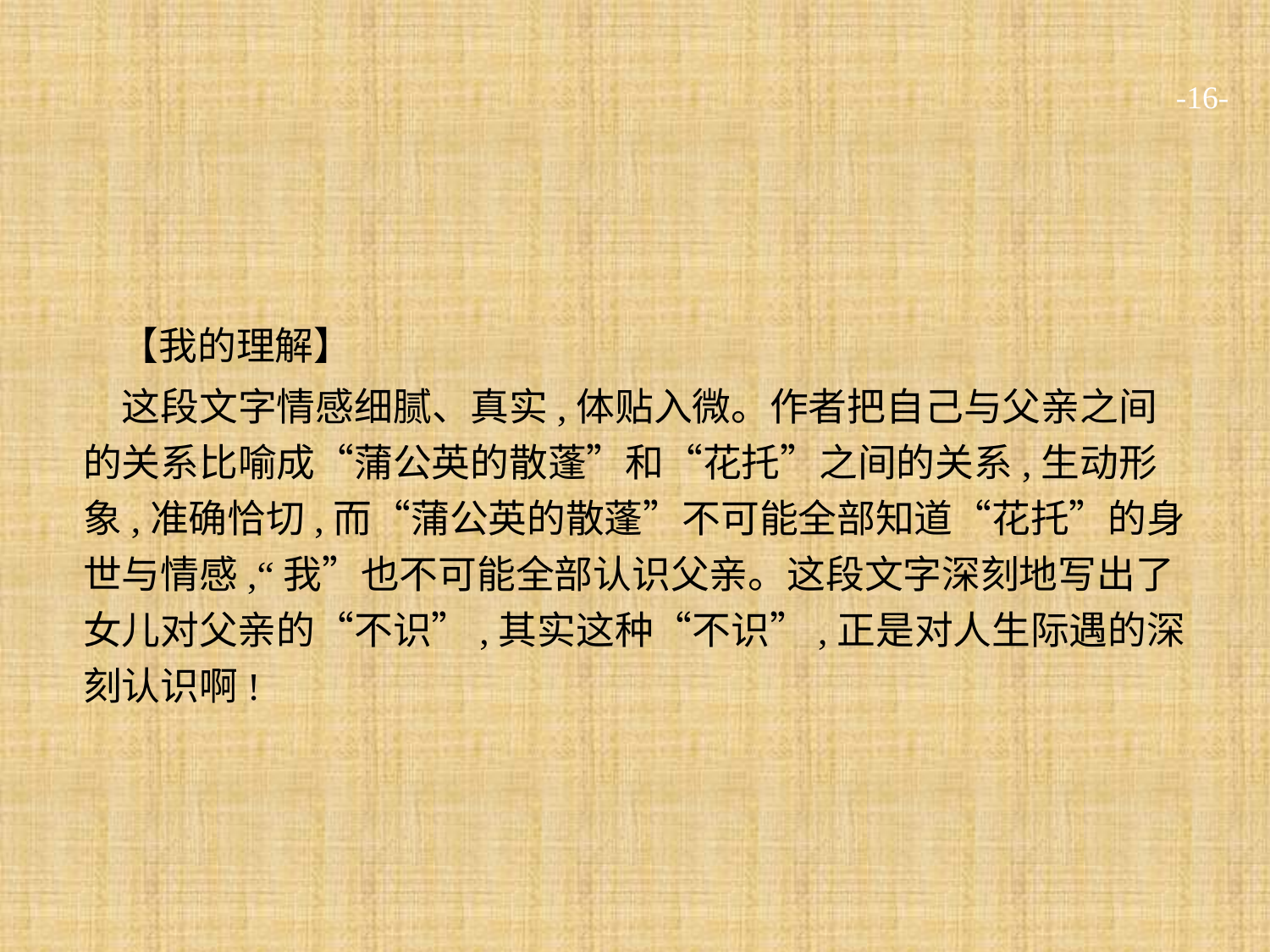

-16-
【我的理解】
这段文字情感细腻、真实,体贴入微。作者把自己与父亲之间的关系比喻成“蒲公英的散蓬”和“花托”之间的关系,生动形象,准确恰切,而“蒲公英的散蓬”不可能全部知道“花托”的身世与情感,“我”也不可能全部认识父亲。这段文字深刻地写出了女儿对父亲的“不识”,其实这种“不识”,正是对人生际遇的深刻认识啊!